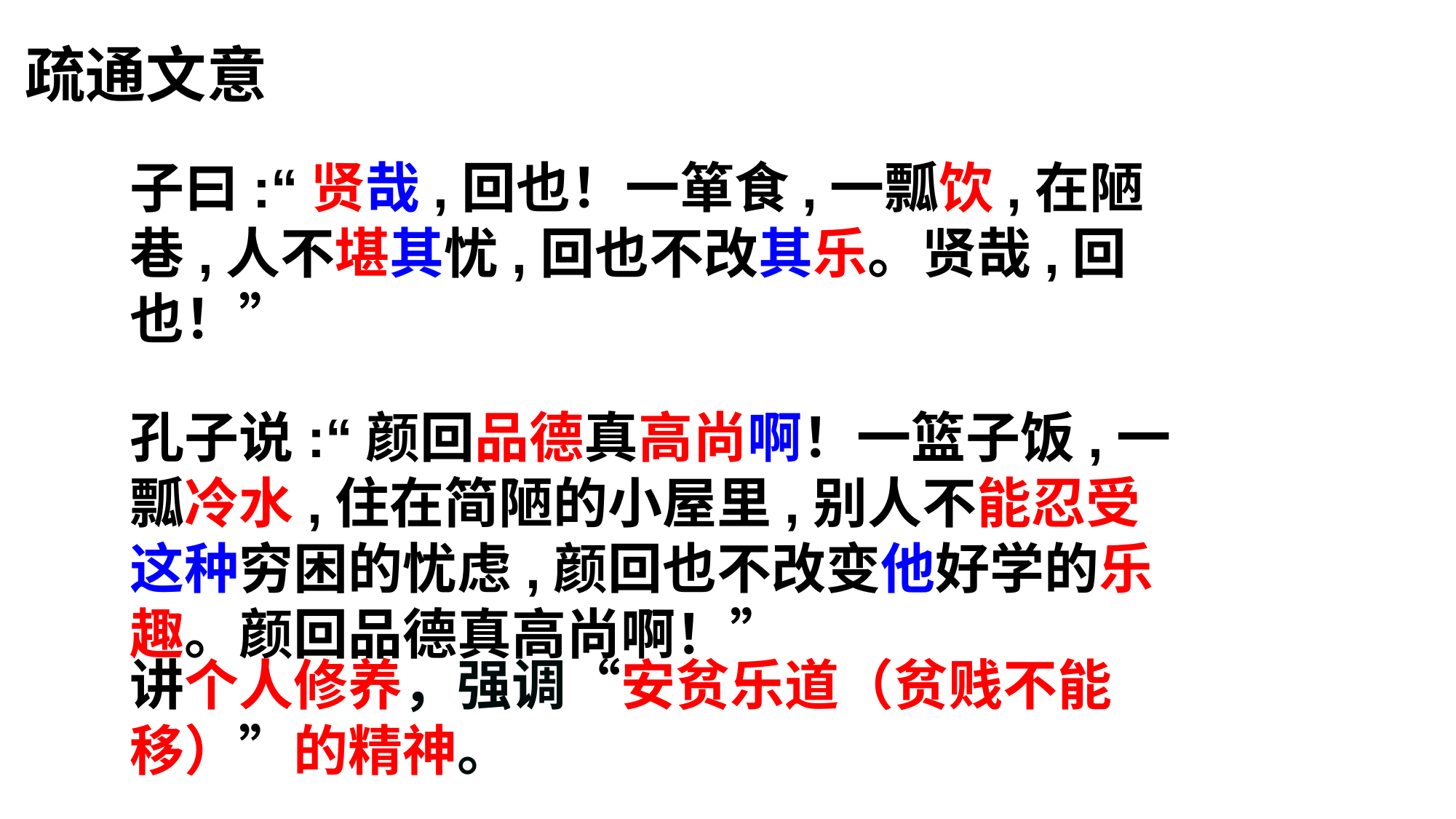

疏通文意
子曰:“贤哉,回也！一箪食,一瓢饮,在陋巷,人不堪其忧,回也不改其乐。贤哉,回也！”

孔子说:“颜回品德真高尚啊！一篮子饭,一瓢冷水,住在简陋的小屋里,别人不能忍受这种穷困的忧虑,颜回也不改变他好学的乐趣。颜回品德真高尚啊！”
讲个人修养，强调“安贫乐道（贫贱不能移）”的精神。